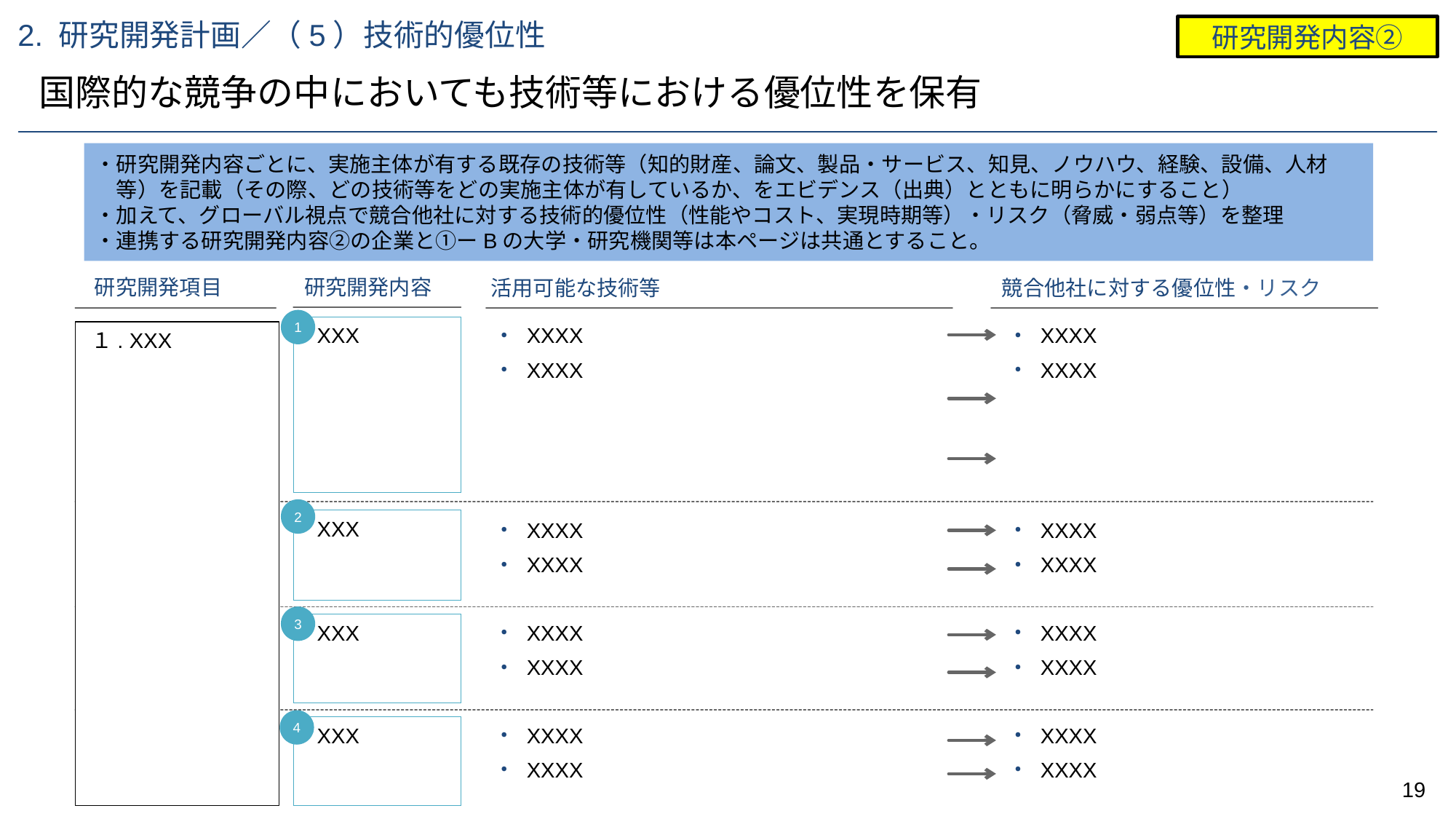

研究開発内容②
2. 研究開発計画／（5）技術的優位性
国際的な競争の中においても技術等における優位性を保有
・研究開発内容ごとに、実施主体が有する既存の技術等（知的財産、論文、製品・サービス、知見、ノウハウ、経験、設備、人材等）を記載（その際、どの技術等をどの実施主体が有しているか、をエビデンス（出典）とともに明らかにすること）
・加えて、グローバル視点で競合他社に対する技術的優位性（性能やコスト、実現時期等）・リスク（脅威・弱点等）を整理
・連携する研究開発内容②の企業と①ーBの大学・研究機関等は本ページは共通とすること。
研究開発項目
研究開発内容
活用可能な技術等
競合他社に対する優位性・リスク
1
XXX

XXXX
XXXX

XXXX
XXXX
１. XXX
2
XXX
XXXX
XXXX
XXXX
XXXX
3
XXX
XXXX
XXXX
XXXX
XXXX
4
XXXX
XXXX
XXXX
XXXX
XXX